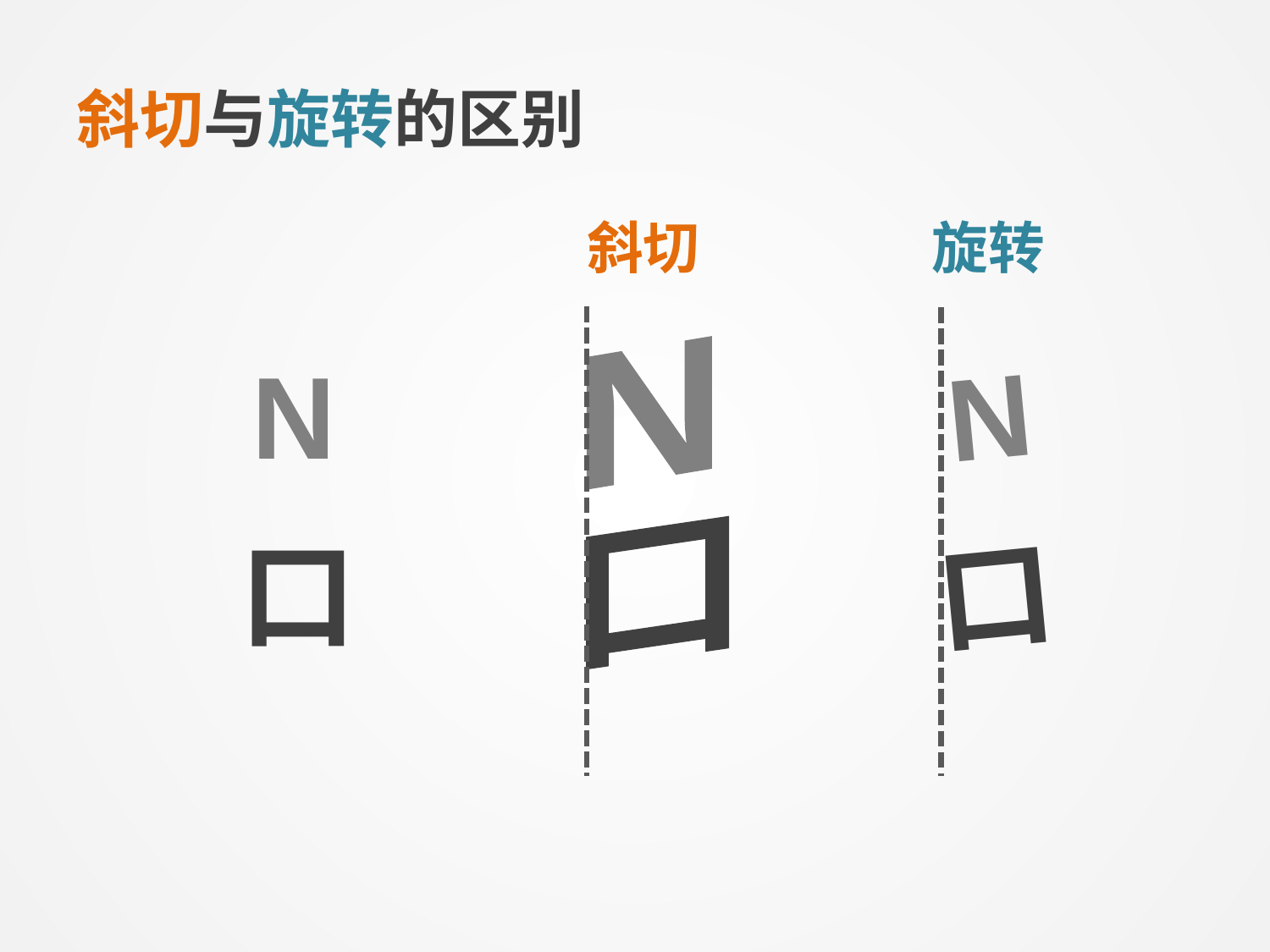

# 斜切与旋转的区别
斜切
旋转
N
N
N
口
口
口